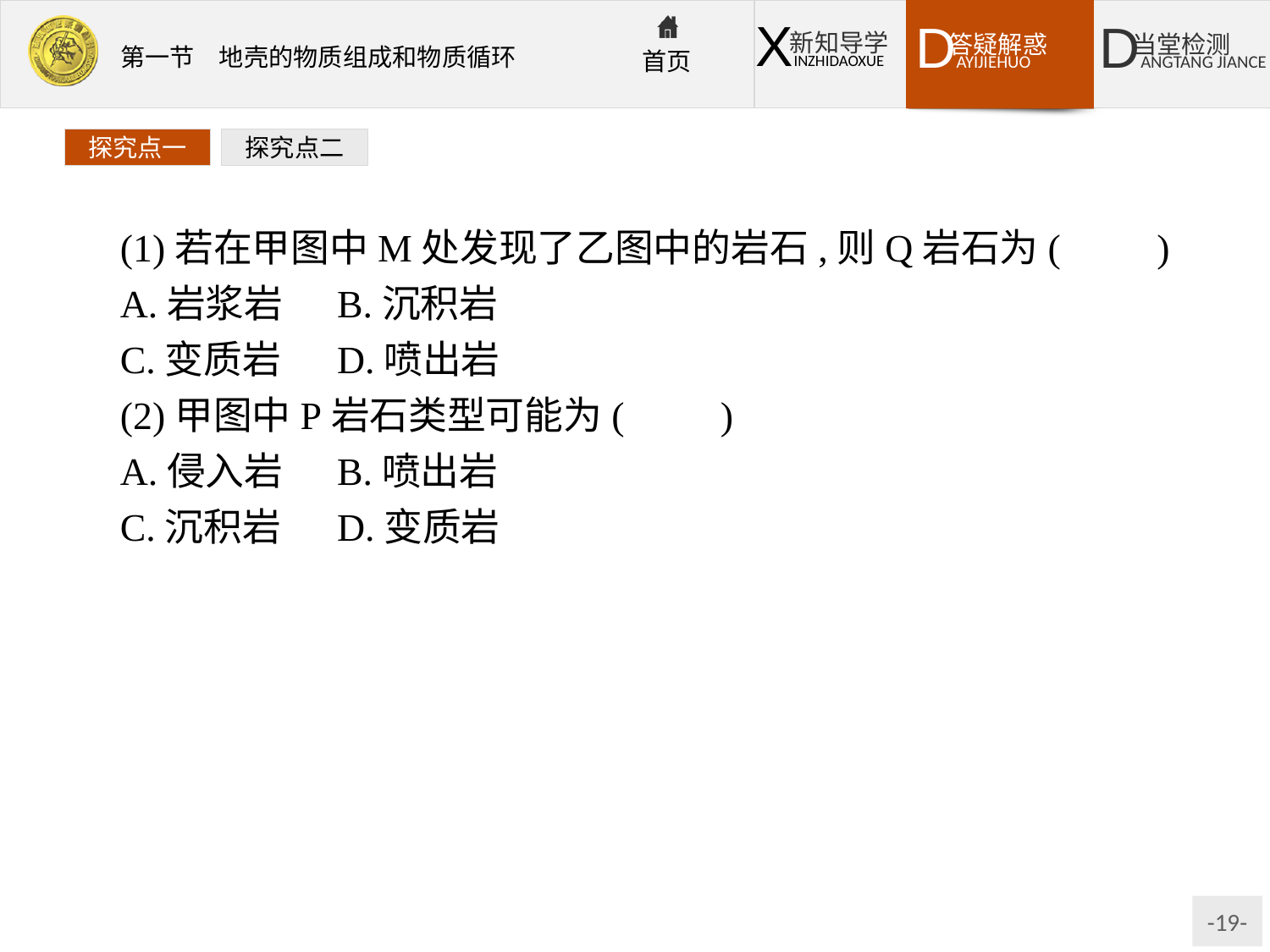

探究点一
探究点二
(1)若在甲图中M处发现了乙图中的岩石,则Q岩石为(　　)
A.岩浆岩	B.沉积岩
C.变质岩	D.喷出岩
(2)甲图中P岩石类型可能为(　　)
A.侵入岩	B.喷出岩
C.沉积岩	D.变质岩
解析:第(1)题,乙图中所示岩石含有化石,说明此处岩石为沉积岩。第(2)题,P岩石处于花岗岩与沉积岩之间,在高温高压条件下,岩石发生变质作用,形成变质岩。
答案:(1)B　(2)D